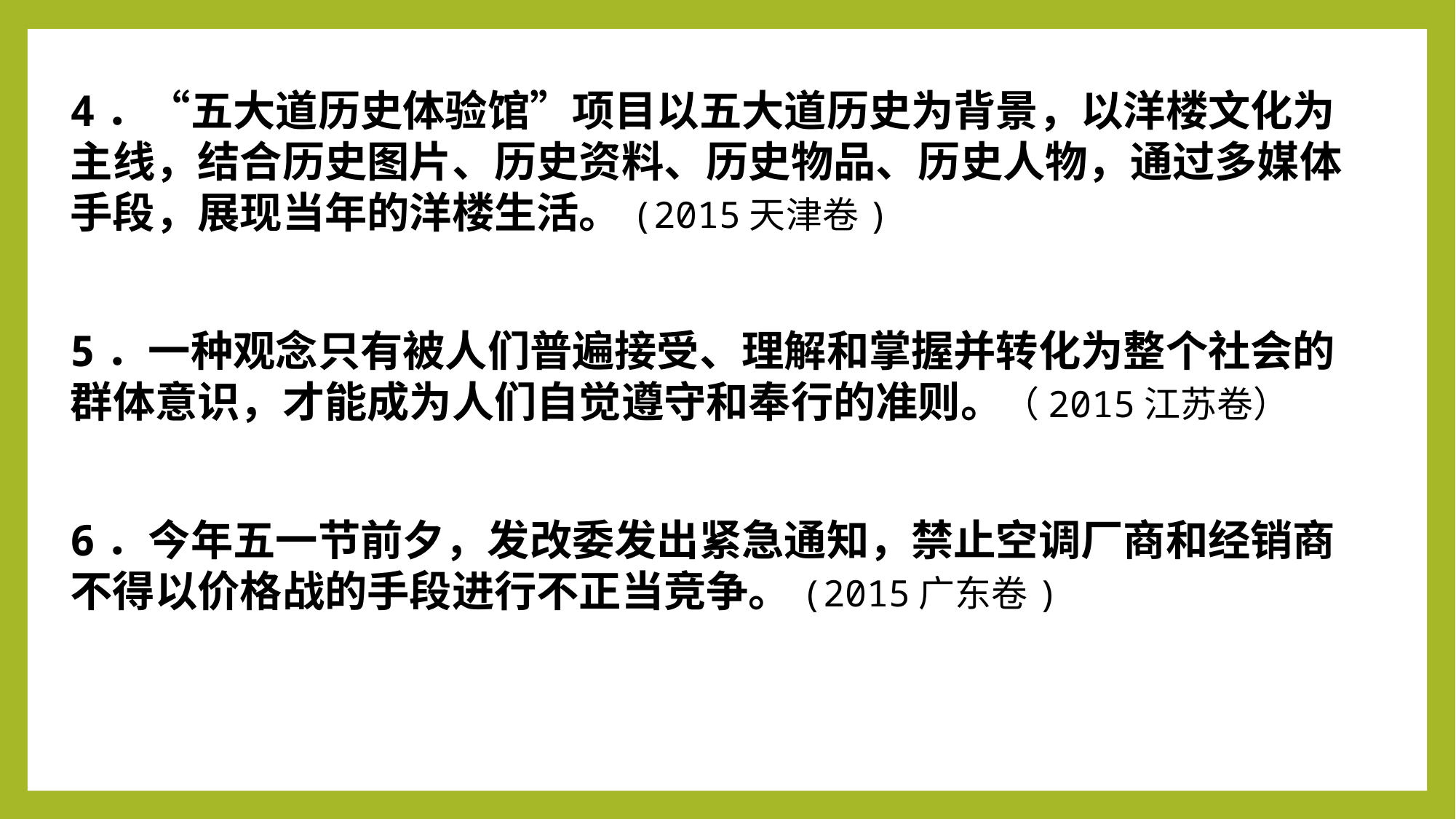

4．“五大道历史体验馆”项目以五大道历史为背景，以洋楼文化为主线，结合历史图片、历史资料、历史物品、历史人物，通过多媒体手段，展现当年的洋楼生活。(2015天津卷)

5．一种观念只有被人们普遍接受、理解和掌握并转化为整个社会的群体意识，才能成为人们自觉遵守和奉行的准则。（2015江苏卷）

6．今年五一节前夕，发改委发出紧急通知，禁止空调厂商和经销商不得以价格战的手段进行不正当竞争。(2015广东卷)